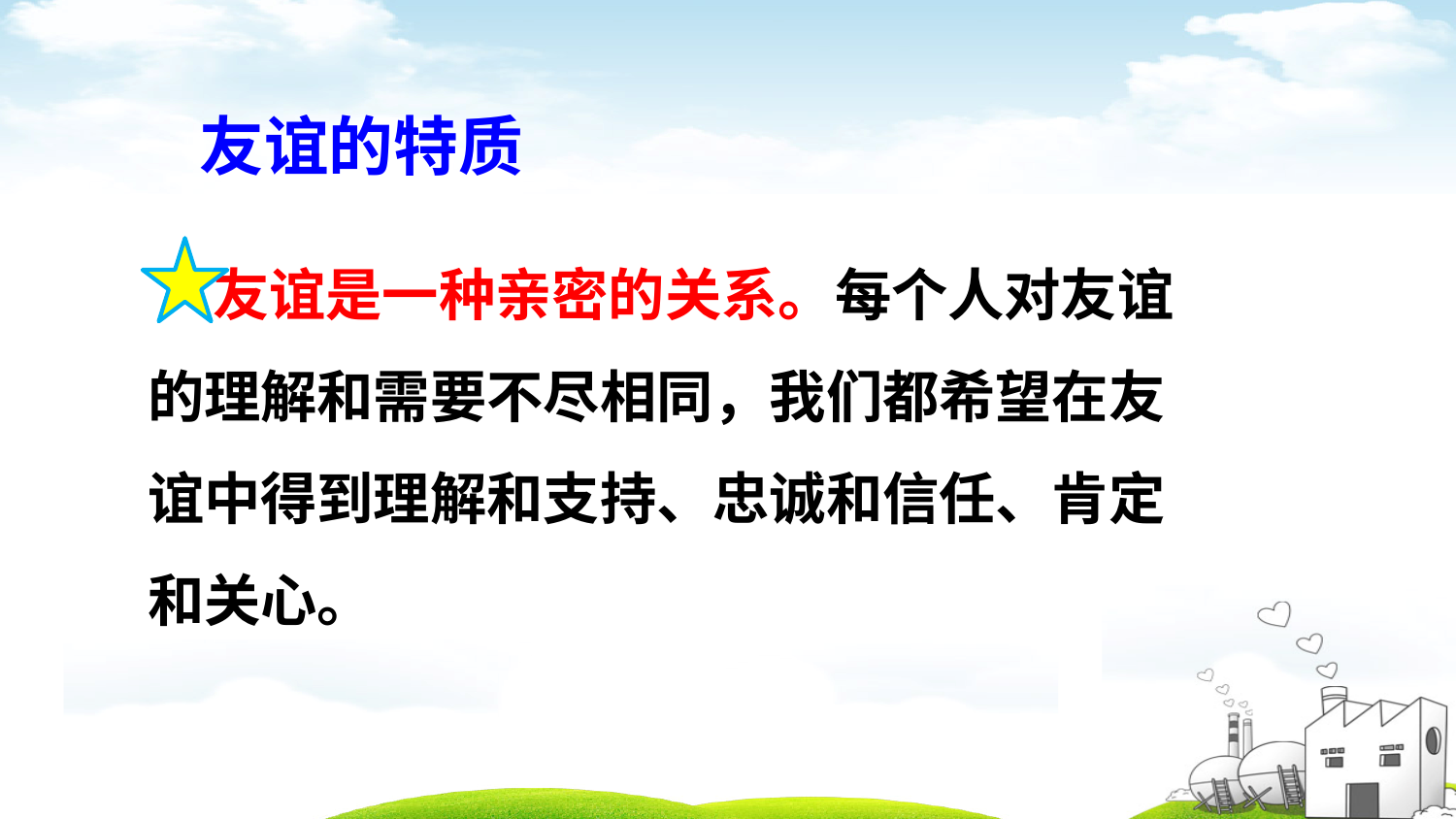

友谊的特质
    友谊是一种亲密的关系。每个人对友谊的理解和需要不尽相同，我们都希望在友谊中得到理解和支持、忠诚和信任、肯定和关心。